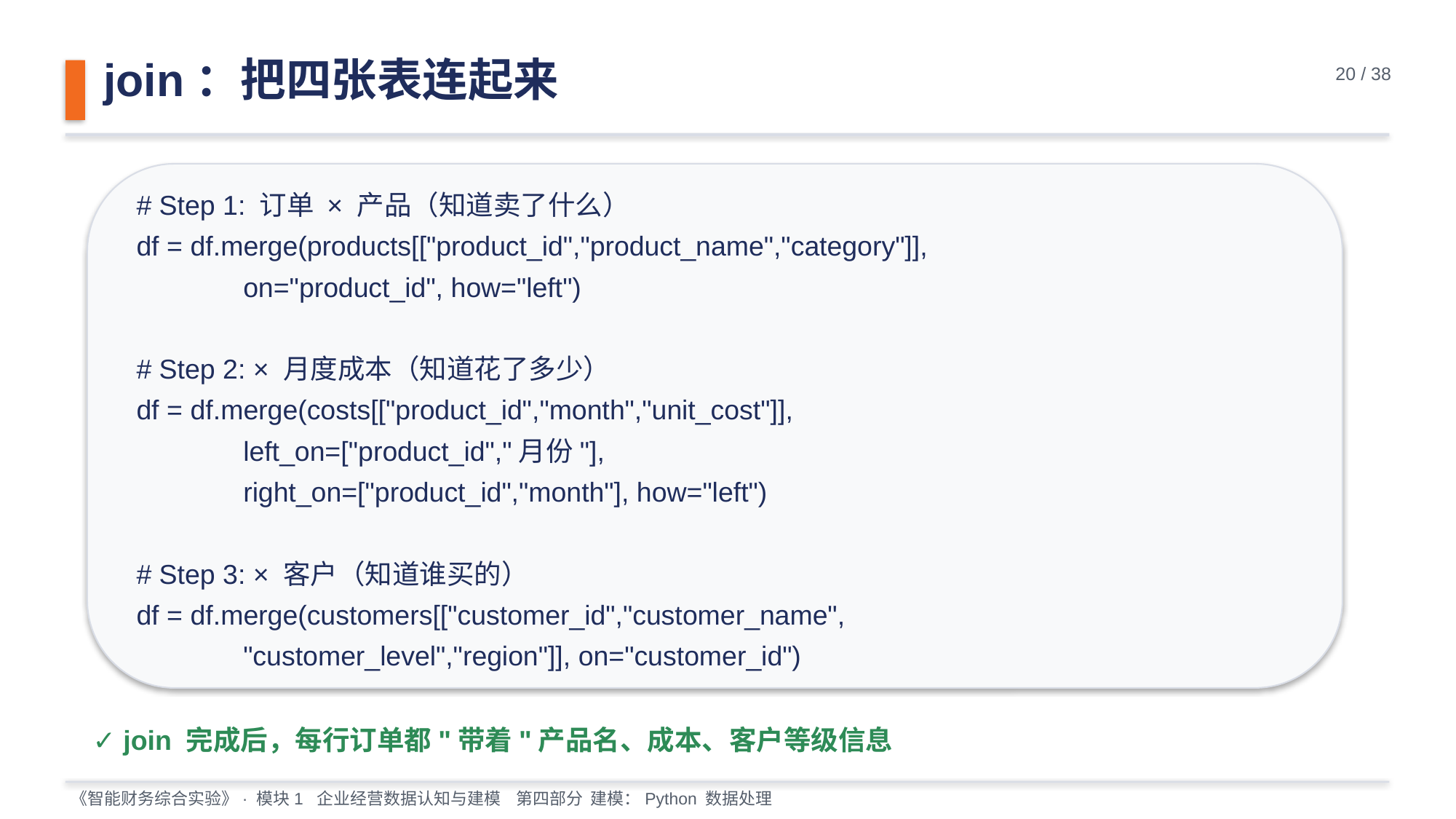

join：把四张表连起来

20 / 38

# Step 1: 订单 × 产品（知道卖了什么）
df = df.merge(products[["product_id","product_name","category"]],
              on="product_id", how="left")

# Step 2: × 月度成本（知道花了多少）
df = df.merge(costs[["product_id","month","unit_cost"]],
              left_on=["product_id","月份"],
              right_on=["product_id","month"], how="left")

# Step 3: × 客户（知道谁买的）
df = df.merge(customers[["customer_id","customer_name",
              "customer_level","region"]], on="customer_id")
✓ join 完成后，每行订单都"带着"产品名、成本、客户等级信息

《智能财务综合实验》· 模块1  企业经营数据认知与建模    第四部分  建模：Python 数据处理